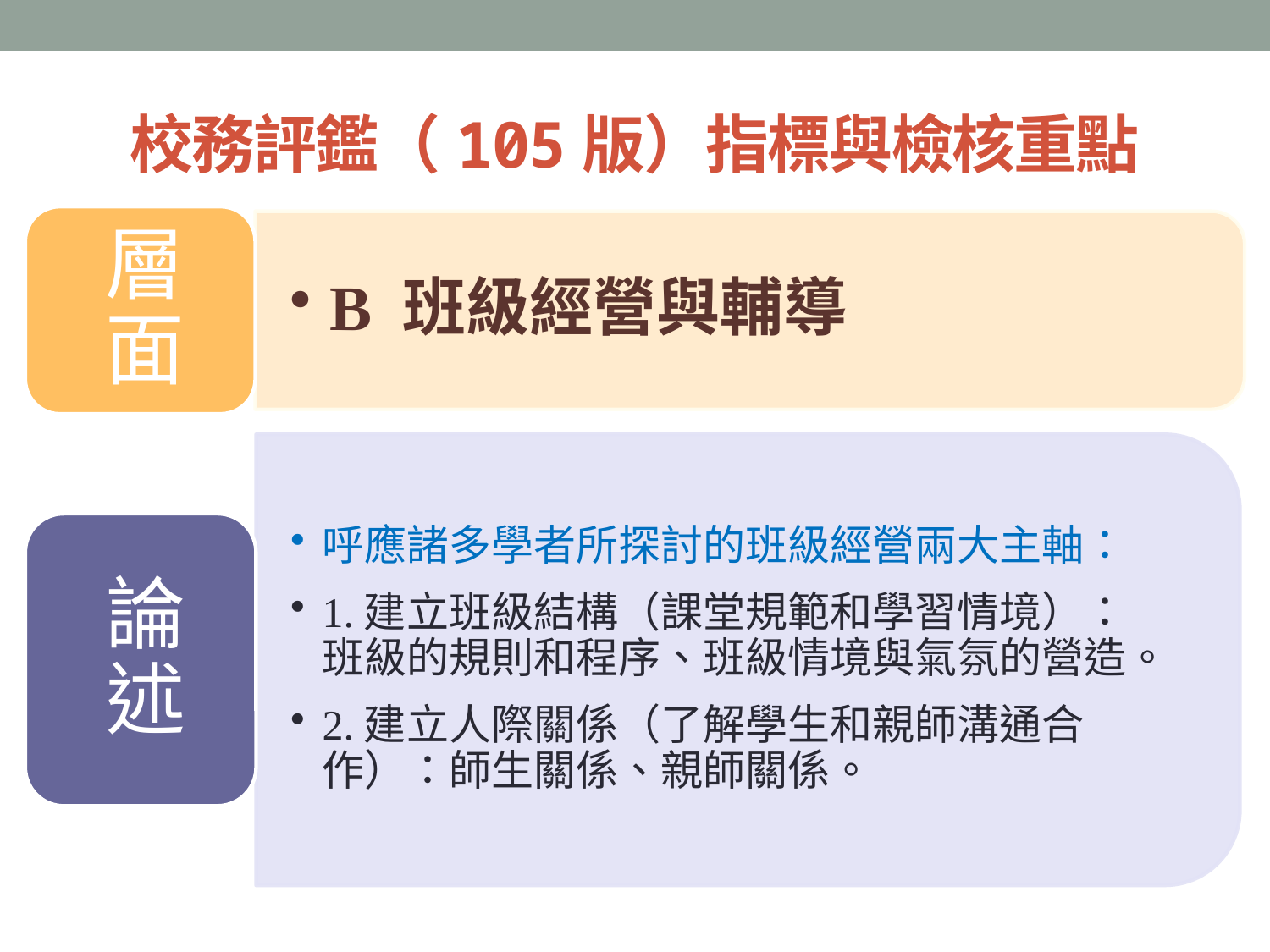

# 校務評鑑（105版）指標與檢核重點
B 班級經營與輔導
層面
呼應諸多學者所探討的班級經營兩大主軸：
1.建立班級結構（課堂規範和學習情境）：
班級的規則和程序、班級情境與氣氛的營造。
2.建立人際關係（了解學生和親師溝通合作）：師生關係、親師關係。
論述